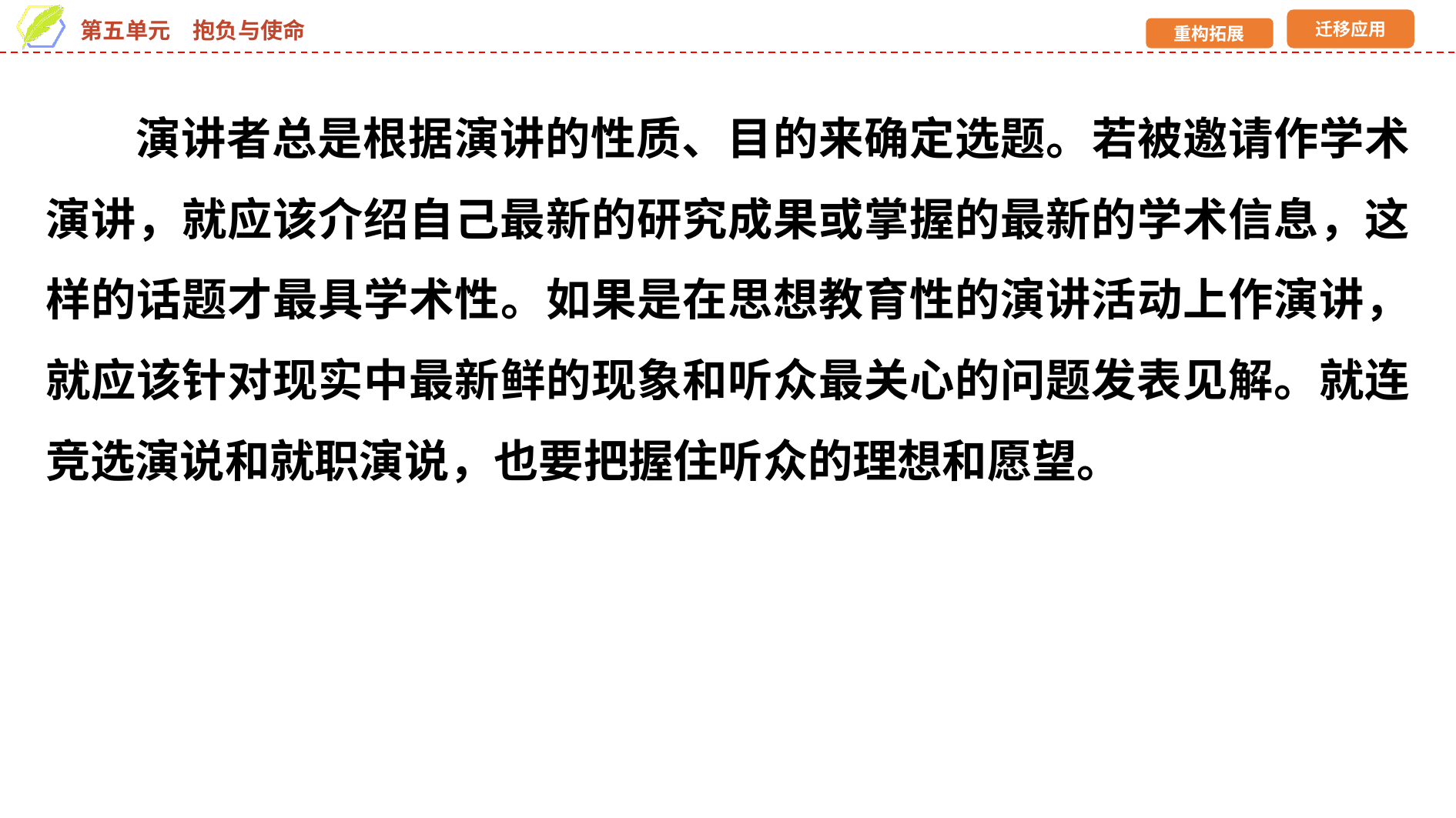

演讲者总是根据演讲的性质、目的来确定选题。若被邀请作学术演讲，就应该介绍自己最新的研究成果或掌握的最新的学术信息，这样的话题才最具学术性。如果是在思想教育性的演讲活动上作演讲，就应该针对现实中最新鲜的现象和听众最关心的问题发表见解。就连竞选演说和就职演说，也要把握住听众的理想和愿望。